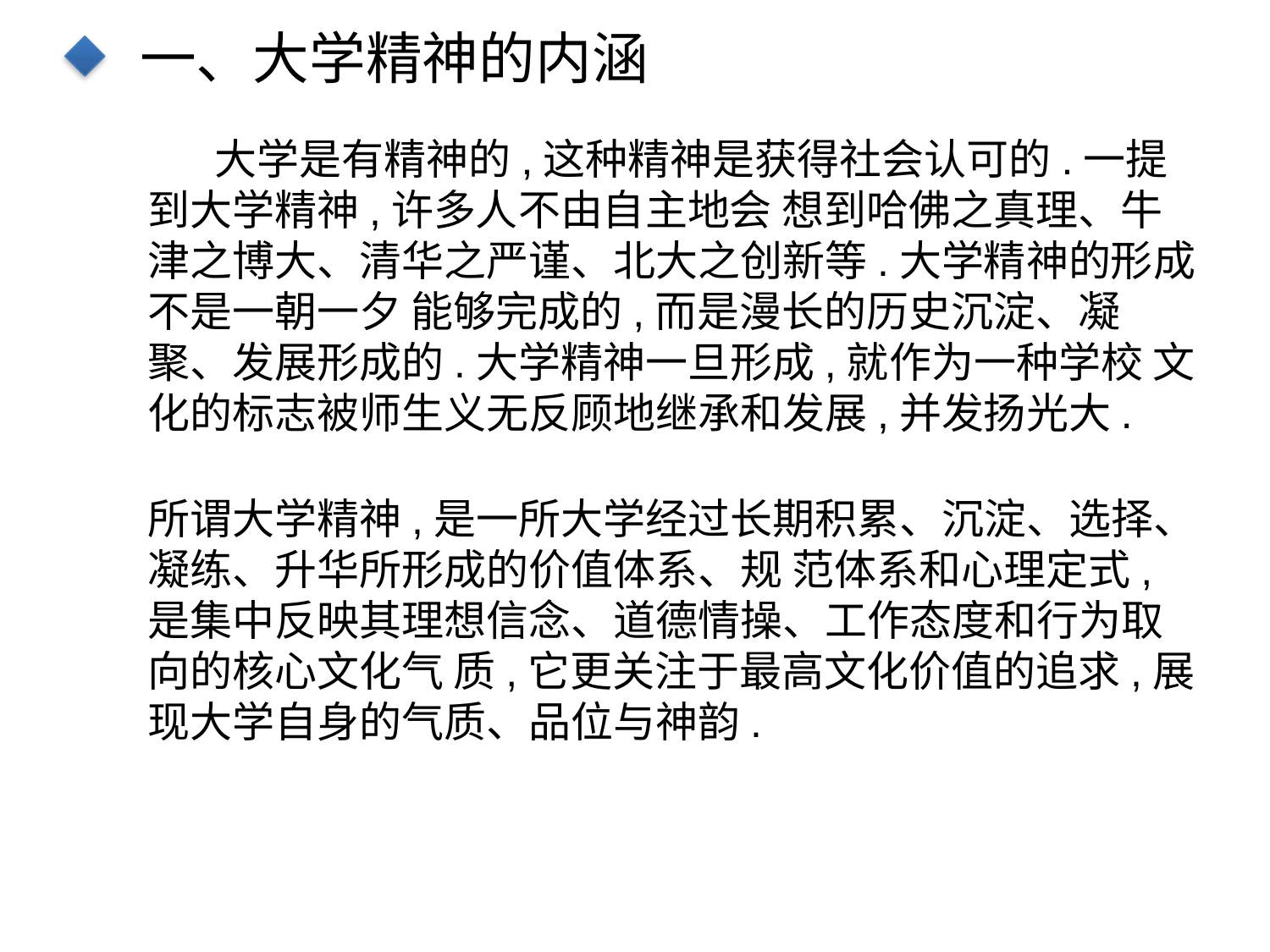

一、大学精神的内涵

      大学是有精神的,这种精神是获得社会认可的.一提到大学精神,许多人不由自主地会 想到哈佛之真理、牛津之博大、清华之严谨、北大之创新等.大学精神的形成不是一朝一夕 能够完成的,而是漫长的历史沉淀、凝聚、发展形成的.大学精神一旦形成,就作为一种学校 文化的标志被师生义无反顾地继承和发展,并发扬光大.
点击添加文本
点击添加文本
所谓大学精神,是一所大学经过长期积累、沉淀、选择、凝练、升华所形成的价值体系、规 范体系和心理定式,是集中反映其理想信念、道德情操、工作态度和行为取向的核心文化气 质,它更关注于最高文化价值的追求,展现大学自身的气质、品位与神韵.
点击添加文本
点击添加文本